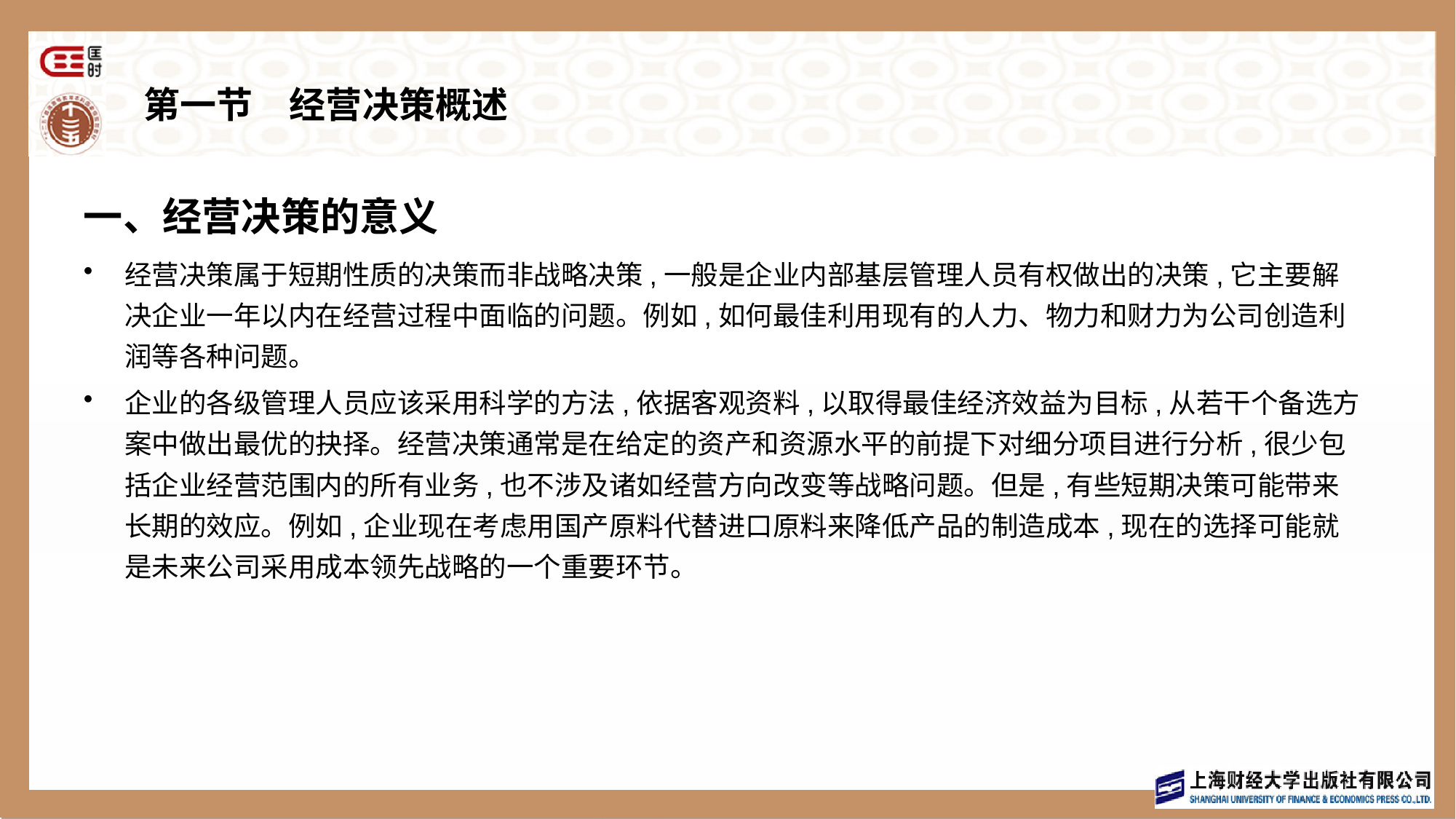

# 第一节　经营决策概述
一、经营决策的意义
经营决策属于短期性质的决策而非战略决策,一般是企业内部基层管理人员有权做出的决策,它主要解决企业一年以内在经营过程中面临的问题。例如,如何最佳利用现有的人力、物力和财力为公司创造利润等各种问题。
企业的各级管理人员应该采用科学的方法,依据客观资料,以取得最佳经济效益为目标,从若干个备选方案中做出最优的抉择。经营决策通常是在给定的资产和资源水平的前提下对细分项目进行分析,很少包括企业经营范围内的所有业务,也不涉及诸如经营方向改变等战略问题。但是,有些短期决策可能带来长期的效应。例如,企业现在考虑用国产原料代替进口原料来降低产品的制造成本,现在的选择可能就是未来公司采用成本领先战略的一个重要环节。